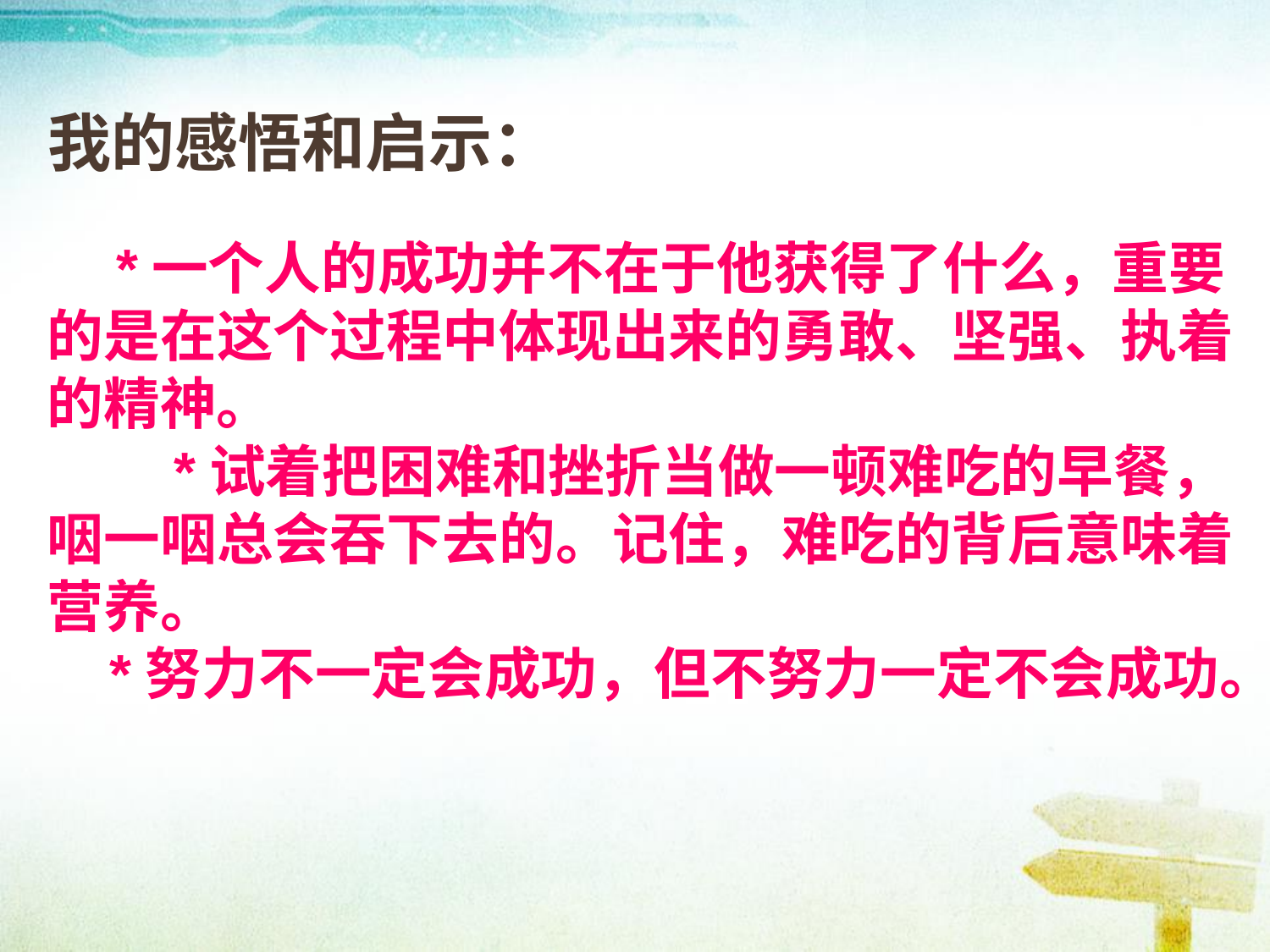

我的感悟和启示：
     *一个人的成功并不在于他获得了什么，重要的是在这个过程中体现出来的勇敢、坚强、执着的精神。
　　*试着把困难和挫折当做一顿难吃的早餐，咽一咽总会吞下去的。记住，难吃的背后意味着营养。
    *努力不一定会成功，但不努力一定不会成功。